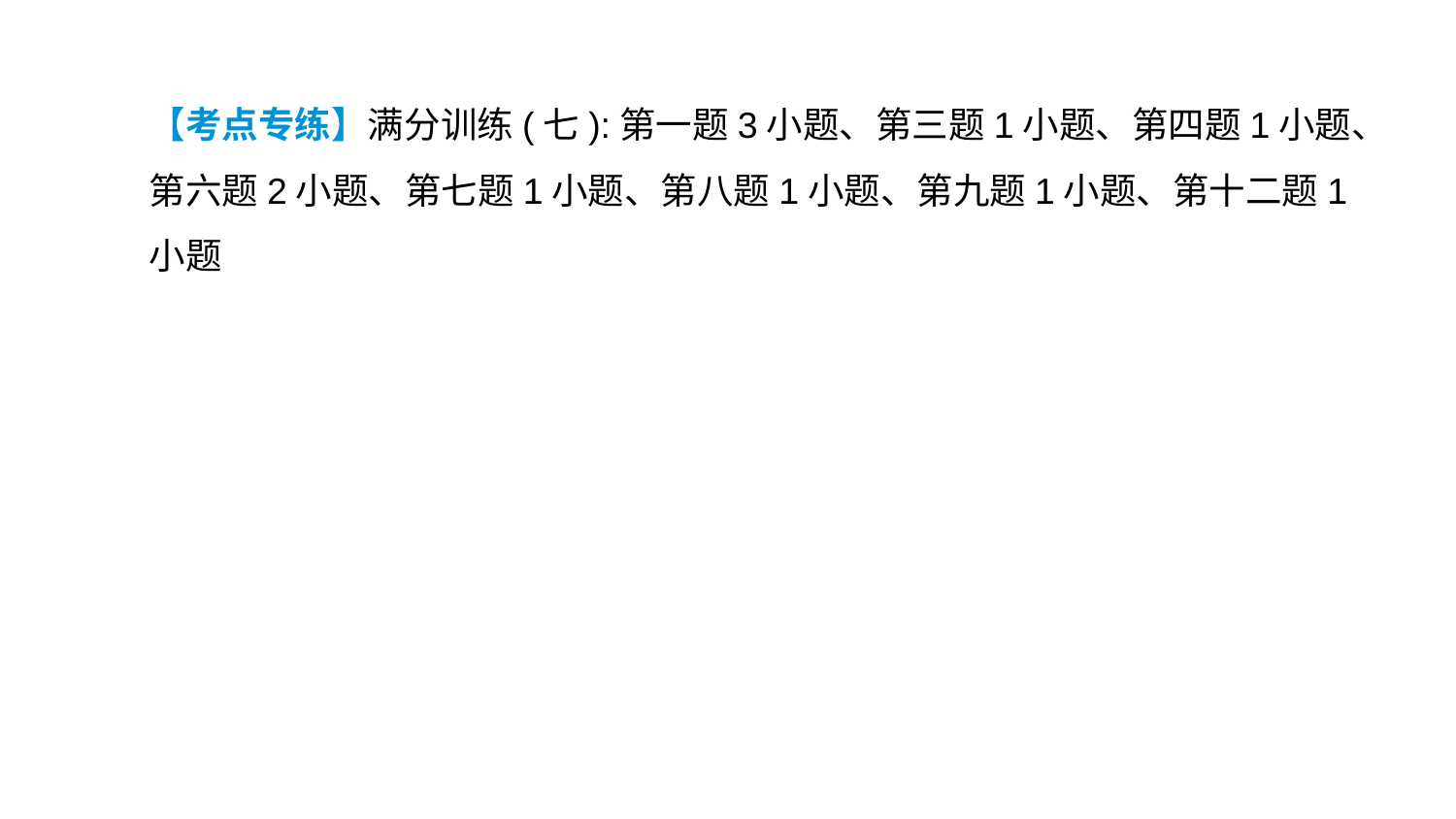

【考点专练】满分训练(七):第一题3小题、第三题1小题、第四题1小题、第六题2小题、第七题1小题、第八题1小题、第九题1小题、第十二题1小题